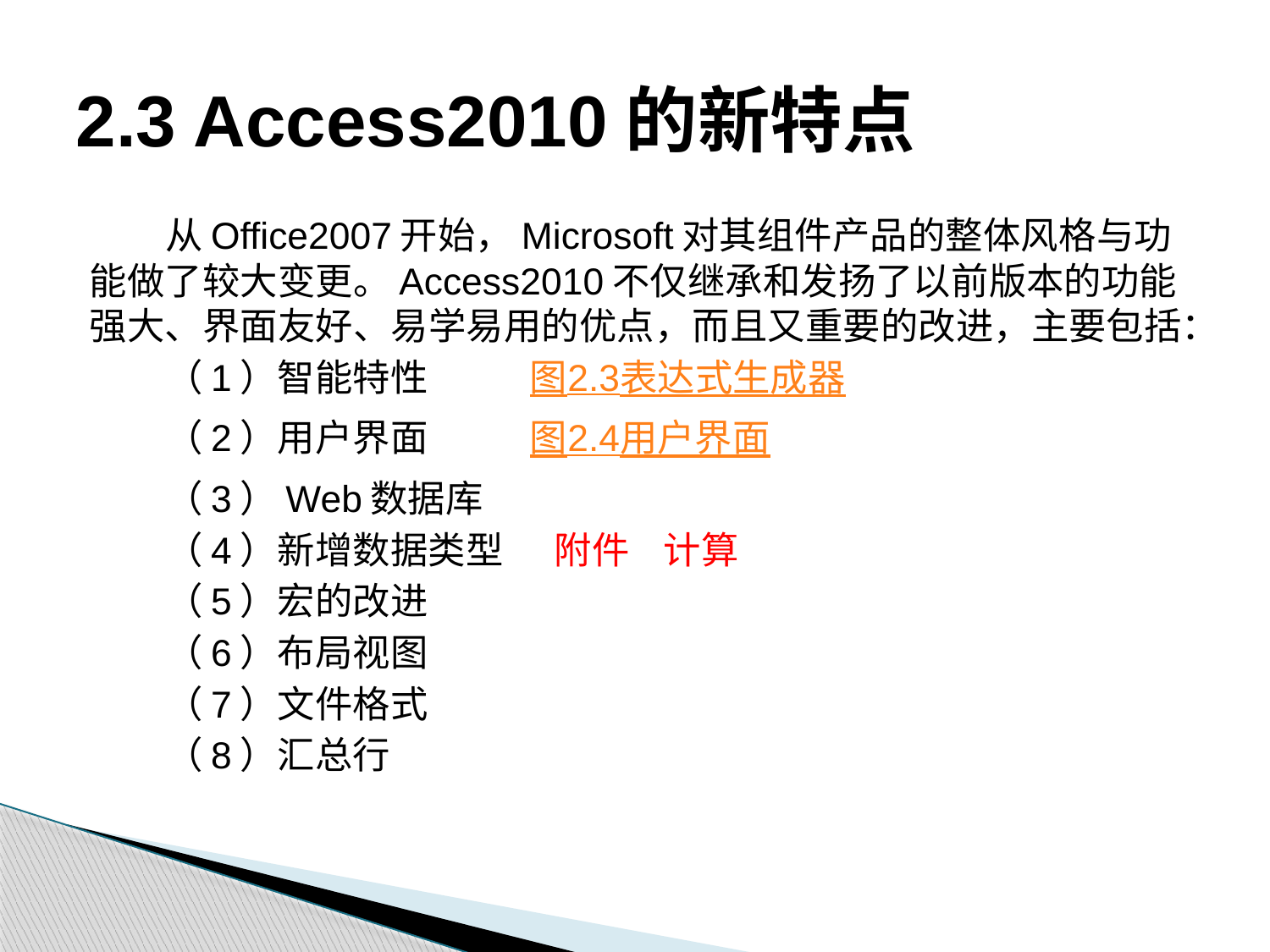

# 2.3 Access2010的新特点
从Office2007开始，Microsoft对其组件产品的整体风格与功能做了较大变更。Access2010不仅继承和发扬了以前版本的功能强大、界面友好、易学易用的优点，而且又重要的改进，主要包括：
（1）智能特性            图2.3表达式生成器
（2）用户界面            图2.4用户界面
（3）Web数据库
（4）新增数据类型      附件    计算
（5）宏的改进
（6）布局视图
（7）文件格式
（8）汇总行